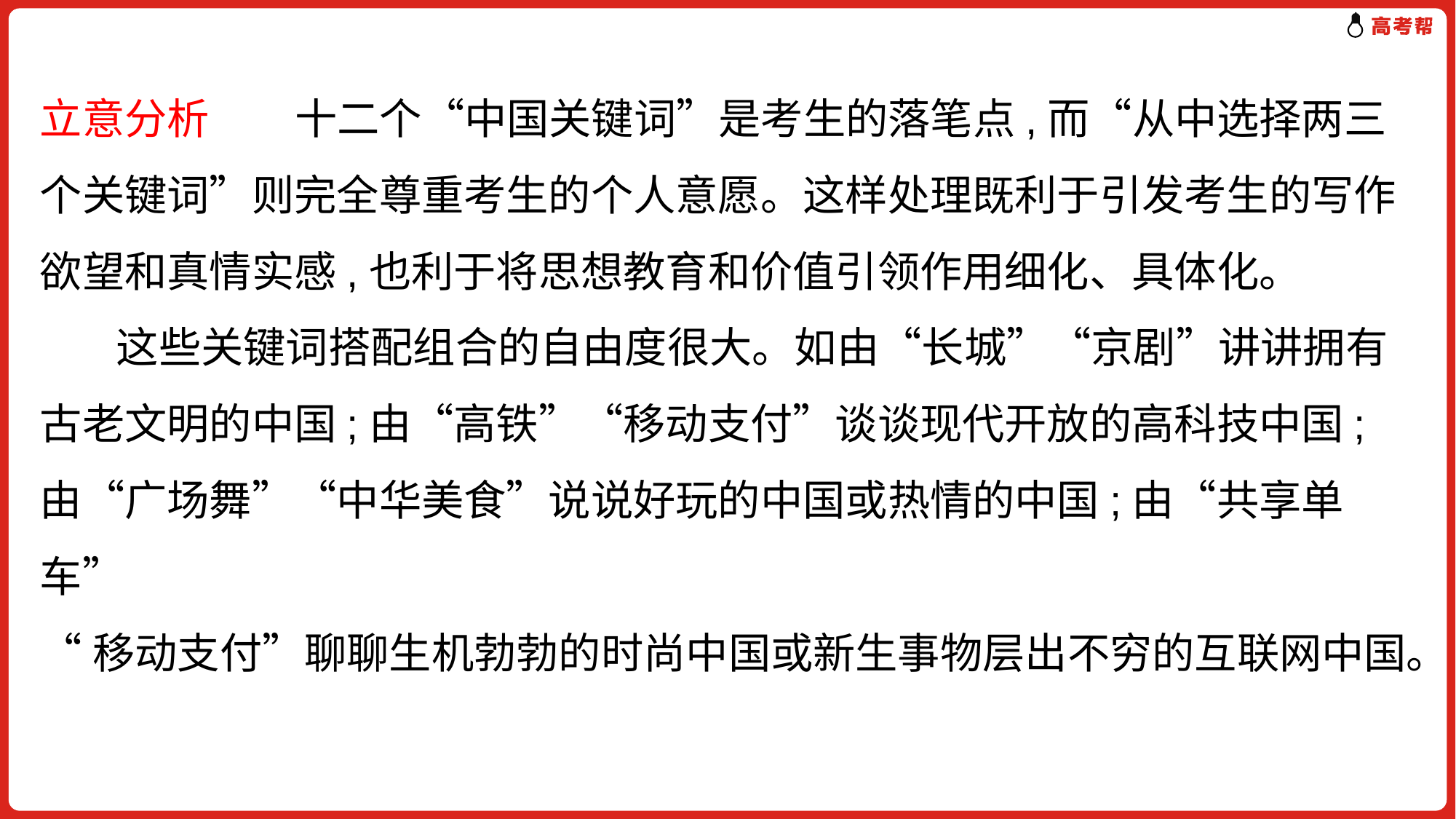

立意分析         十二个“中国关键词”是考生的落笔点,而“从中选择两三个关键词”则完全尊重考生的个人意愿。这样处理既利于引发考生的写作欲望和真情实感,也利于将思想教育和价值引领作用细化、具体化。
       这些关键词搭配组合的自由度很大。如由“长城”“京剧”讲讲拥有古老文明的中国;由“高铁”“移动支付”谈谈现代开放的高科技中国;由“广场舞”“中华美食”说说好玩的中国或热情的中国;由“共享单车”
“移动支付”聊聊生机勃勃的时尚中国或新生事物层出不穷的互联网中国。